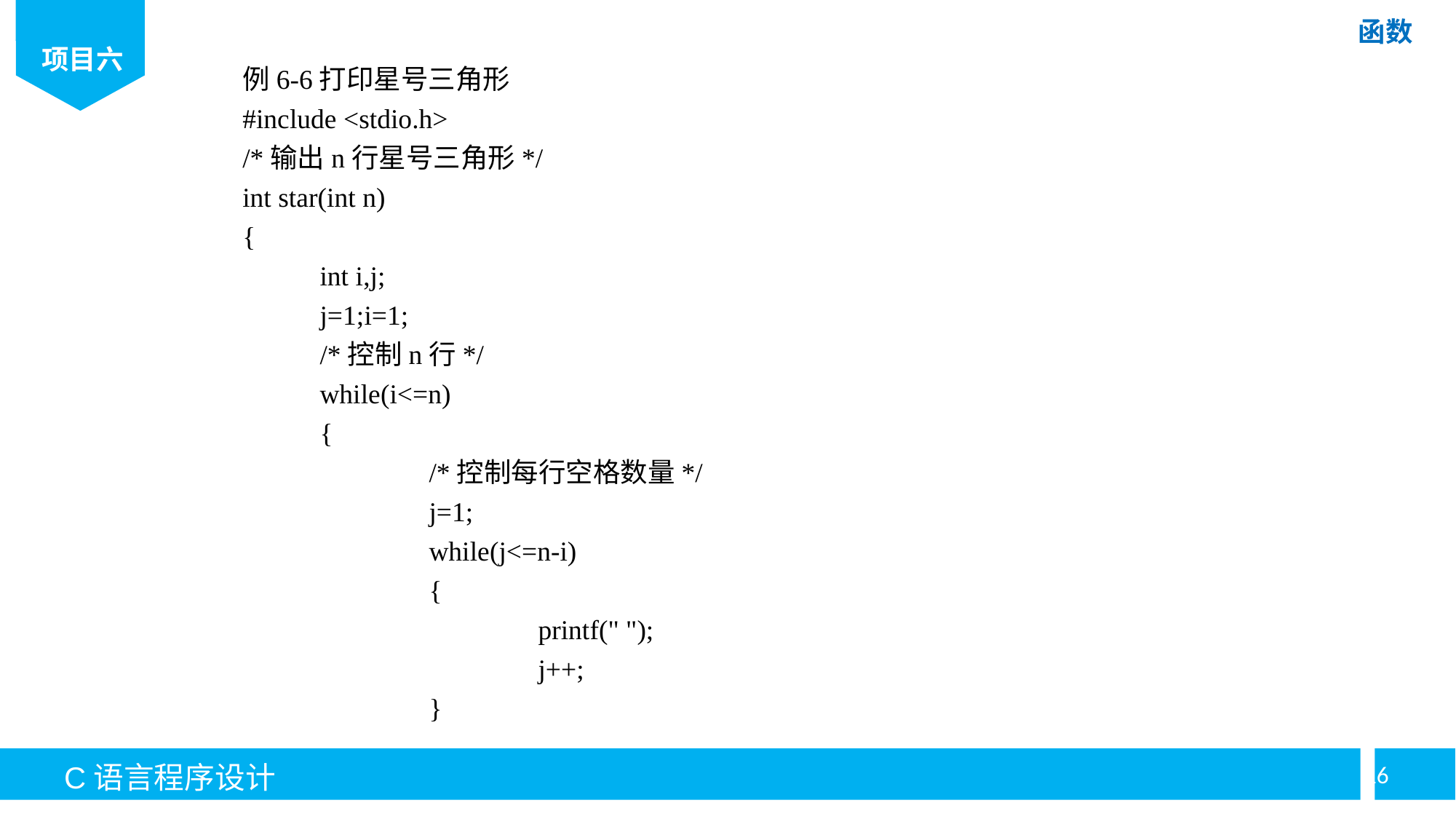

例6-6打印星号三角形
#include <stdio.h>
/*输出n行星号三角形*/
int star(int n)
{
	int i,j;
	j=1;i=1;
	/*控制n行*/
	while(i<=n)
	{
		/*控制每行空格数量*/
		j=1;
		while(j<=n-i)
		{
			printf(" ");
			j++;
		}